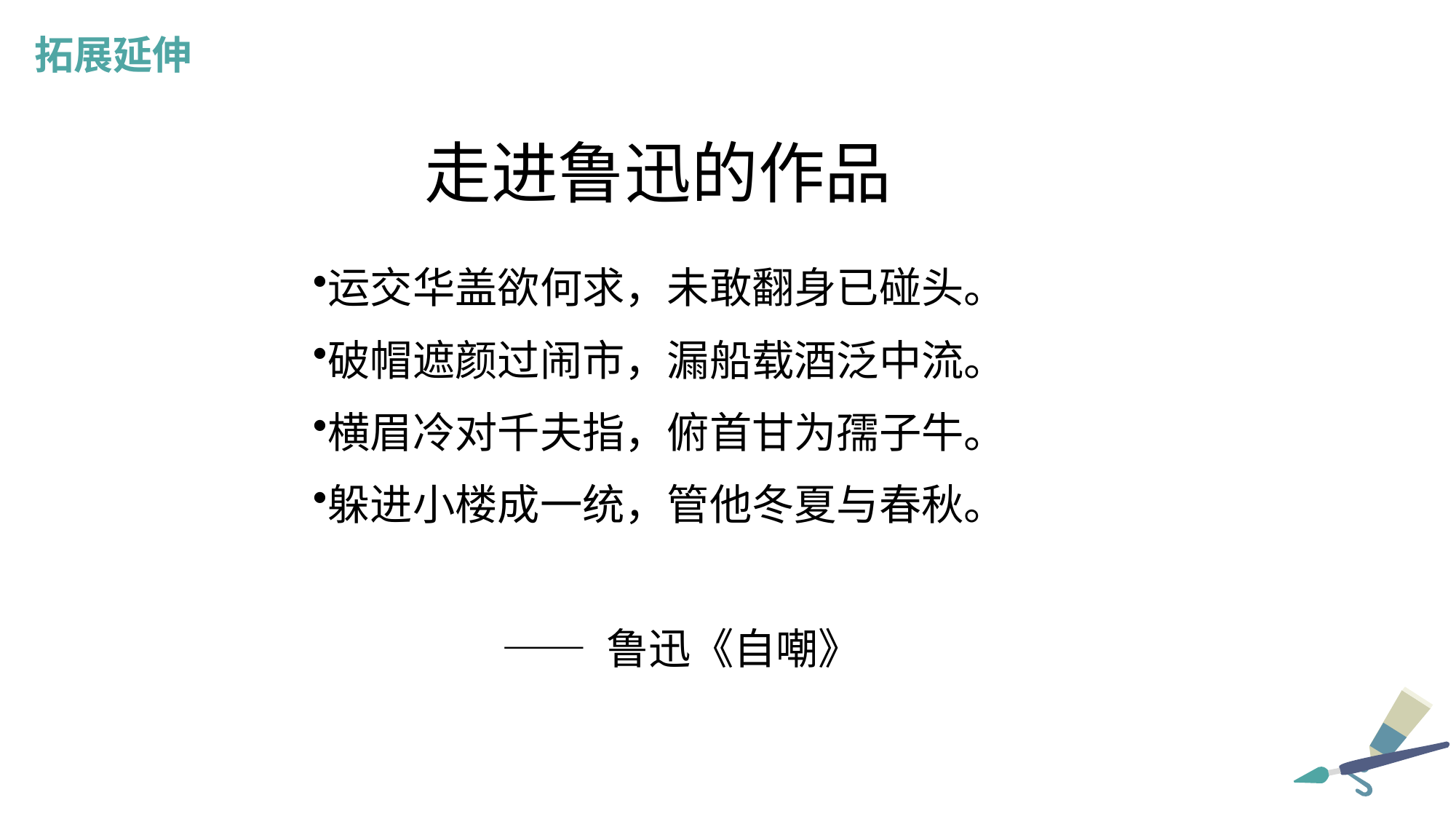

拓展延伸

走进鲁迅的作品

运交华盖欲何求，未敢翻身已碰头。
破帽遮颜过闹市，漏船载酒泛中流。
横眉冷对千夫指，俯首甘为孺子牛。
躲进小楼成一统，管他冬夏与春秋。

                    —— 鲁迅《自嘲》